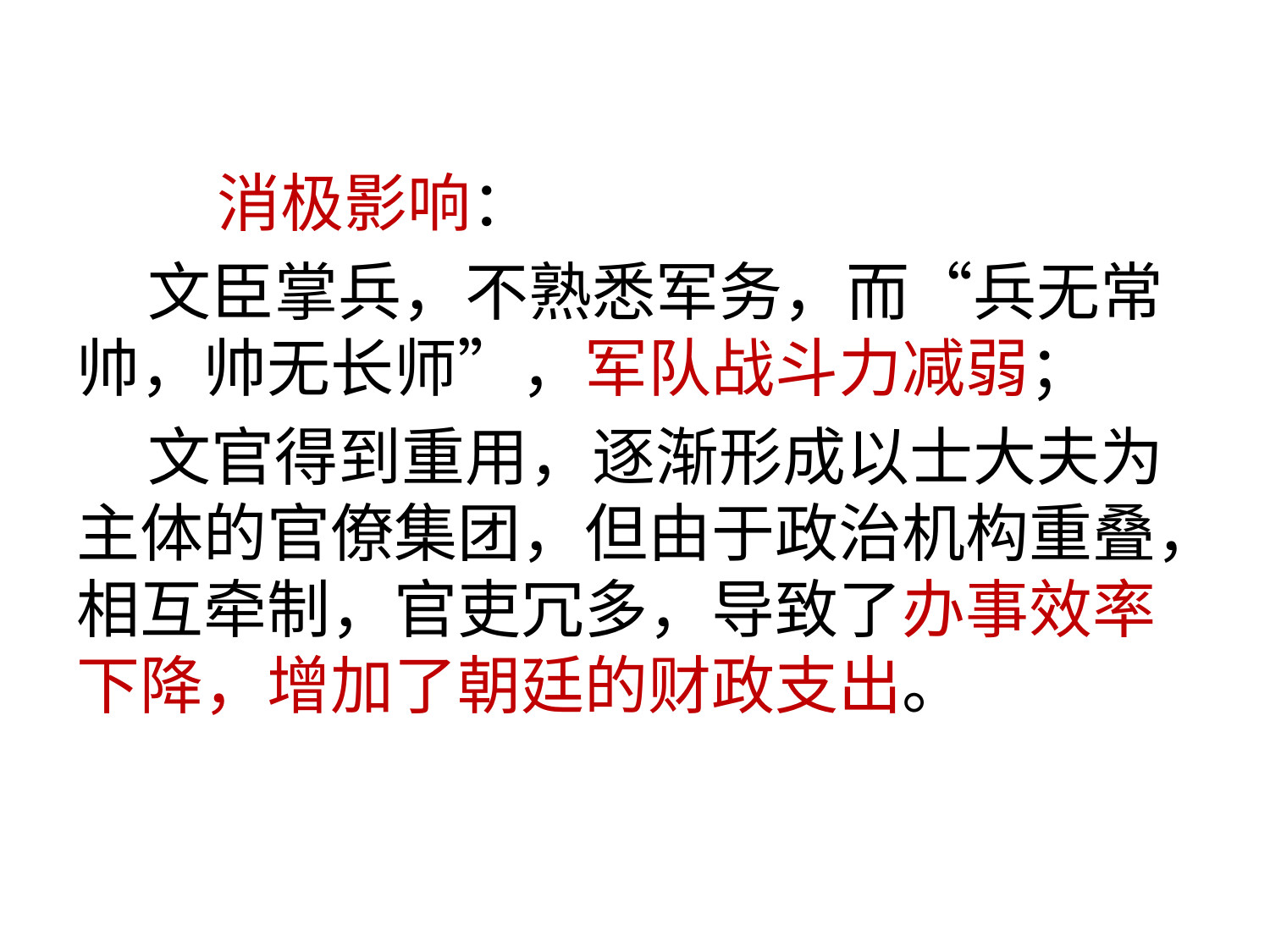

#
          消极影响：
    文臣掌兵，不熟悉军务，而“兵无常帅，帅无长师”，军队战斗力减弱；
    文官得到重用，逐渐形成以士大夫为主体的官僚集团，但由于政治机构重叠，相互牵制，官吏冗多，导致了办事效率下降，增加了朝廷的财政支出。